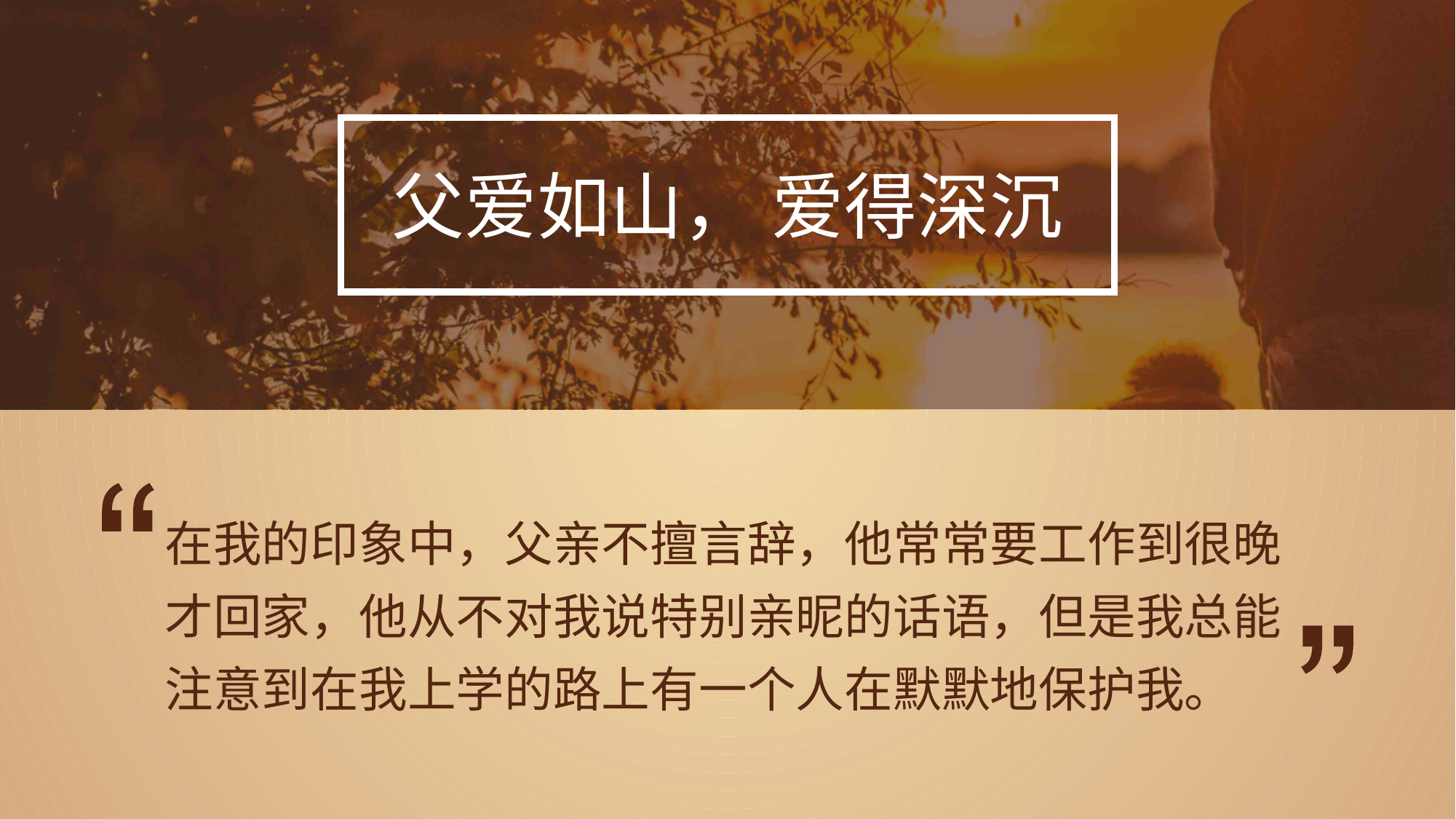

父爱如山， 爱得深沉

在我的印象中，父亲不擅言辞，他常常要工作到很晚才回家，他从不对我说特别亲昵的话语，但是我总能注意到在我上学的路上有一个人在默默地保护我。